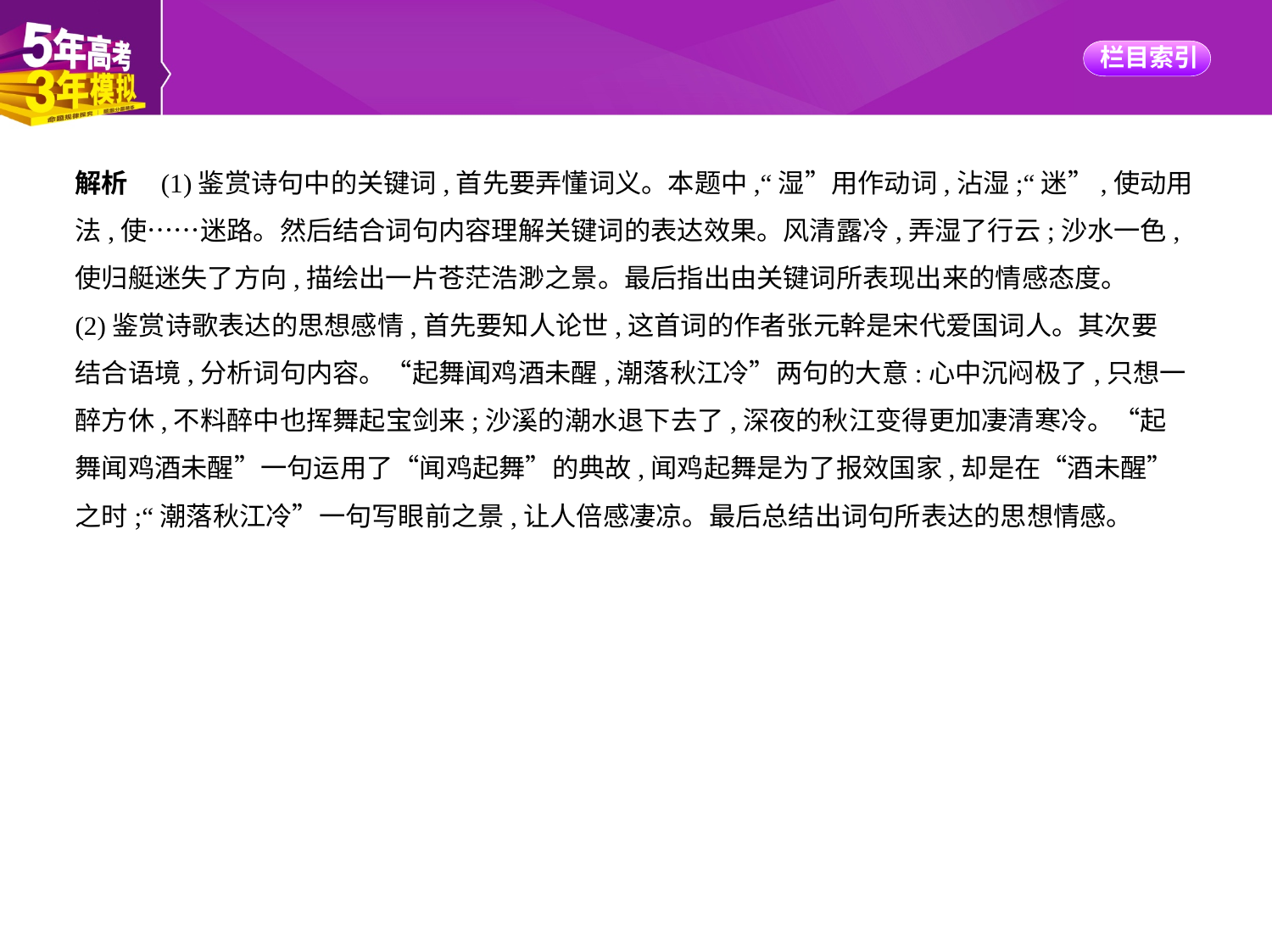

解析　(1)鉴赏诗句中的关键词,首先要弄懂词义。本题中,“湿”用作动词,沾湿;“迷”,使动用
法,使……迷路。然后结合词句内容理解关键词的表达效果。风清露冷,弄湿了行云;沙水一色,
使归艇迷失了方向,描绘出一片苍茫浩渺之景。最后指出由关键词所表现出来的情感态度。
(2)鉴赏诗歌表达的思想感情,首先要知人论世,这首词的作者张元幹是宋代爱国词人。其次要
结合语境,分析词句内容。“起舞闻鸡酒未醒,潮落秋江冷”两句的大意:心中沉闷极了,只想一
醉方休,不料醉中也挥舞起宝剑来;沙溪的潮水退下去了,深夜的秋江变得更加凄清寒冷。“起
舞闻鸡酒未醒”一句运用了“闻鸡起舞”的典故,闻鸡起舞是为了报效国家,却是在“酒未醒”
之时;“潮落秋江冷”一句写眼前之景,让人倍感凄凉。最后总结出词句所表达的思想情感。